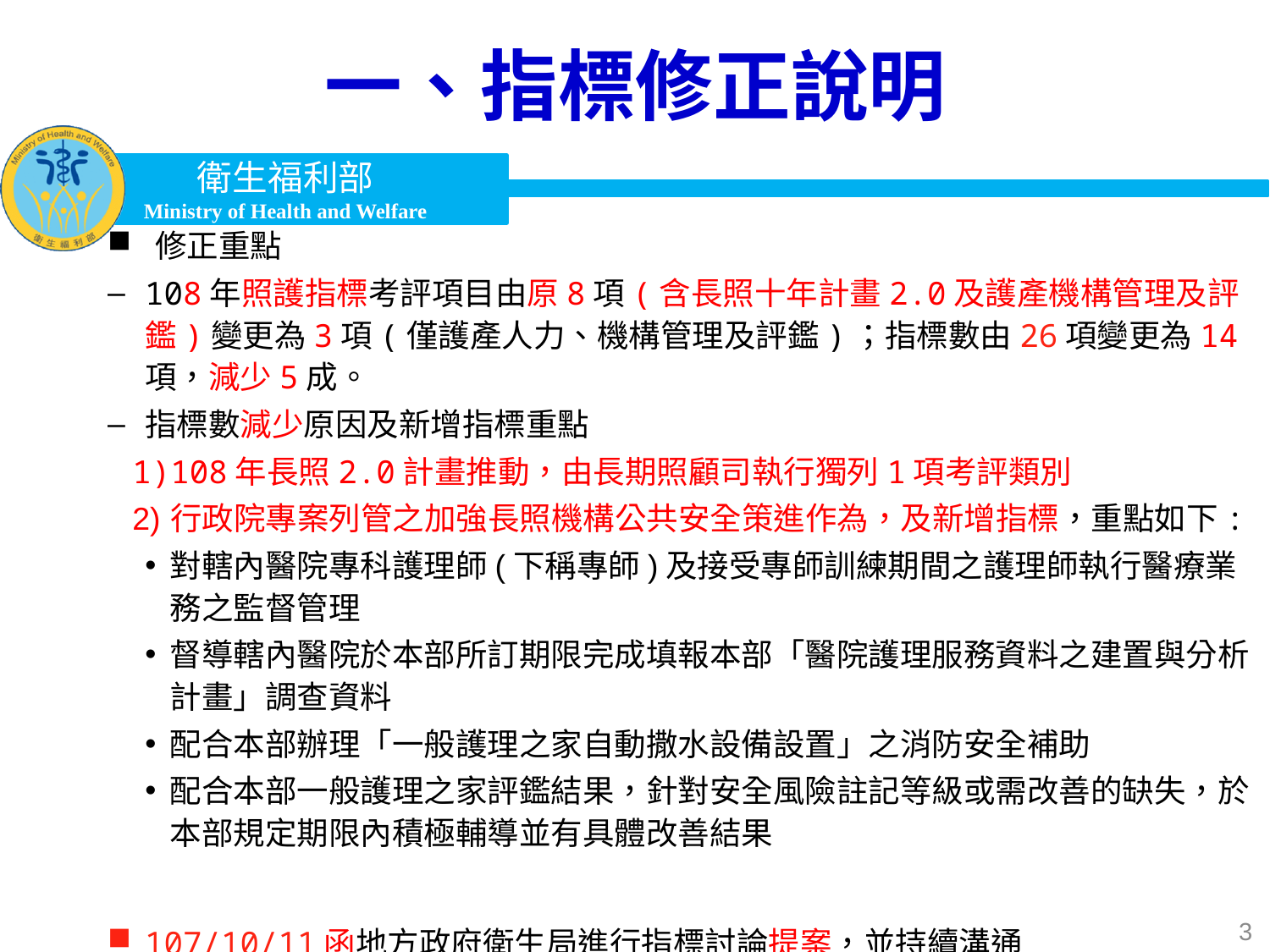

# 一、指標修正說明
修正重點
108年照護指標考評項目由原8項(含長照十年計畫2.0及護產機構管理及評鑑)變更為3項(僅護產人力、機構管理及評鑑)；指標數由26項變更為14項，減少5成。
指標數減少原因及新增指標重點
108年長照2.0計畫推動，由長期照顧司執行獨列1項考評類別
行政院專案列管之加強長照機構公共安全策進作為，及新增指標，重點如下:
對轄內醫院專科護理師(下稱專師)及接受專師訓練期間之護理師執行醫療業務之監督管理
督導轄內醫院於本部所訂期限完成填報本部「醫院護理服務資料之建置與分析計畫」調查資料
配合本部辦理「一般護理之家自動撒水設備設置」之消防安全補助
配合本部一般護理之家評鑑結果，針對安全風險註記等級或需改善的缺失，於本部規定期限內積極輔導並有具體改善結果

107/10/11函地方政府衛生局進行指標討論提案，並持續溝通

3